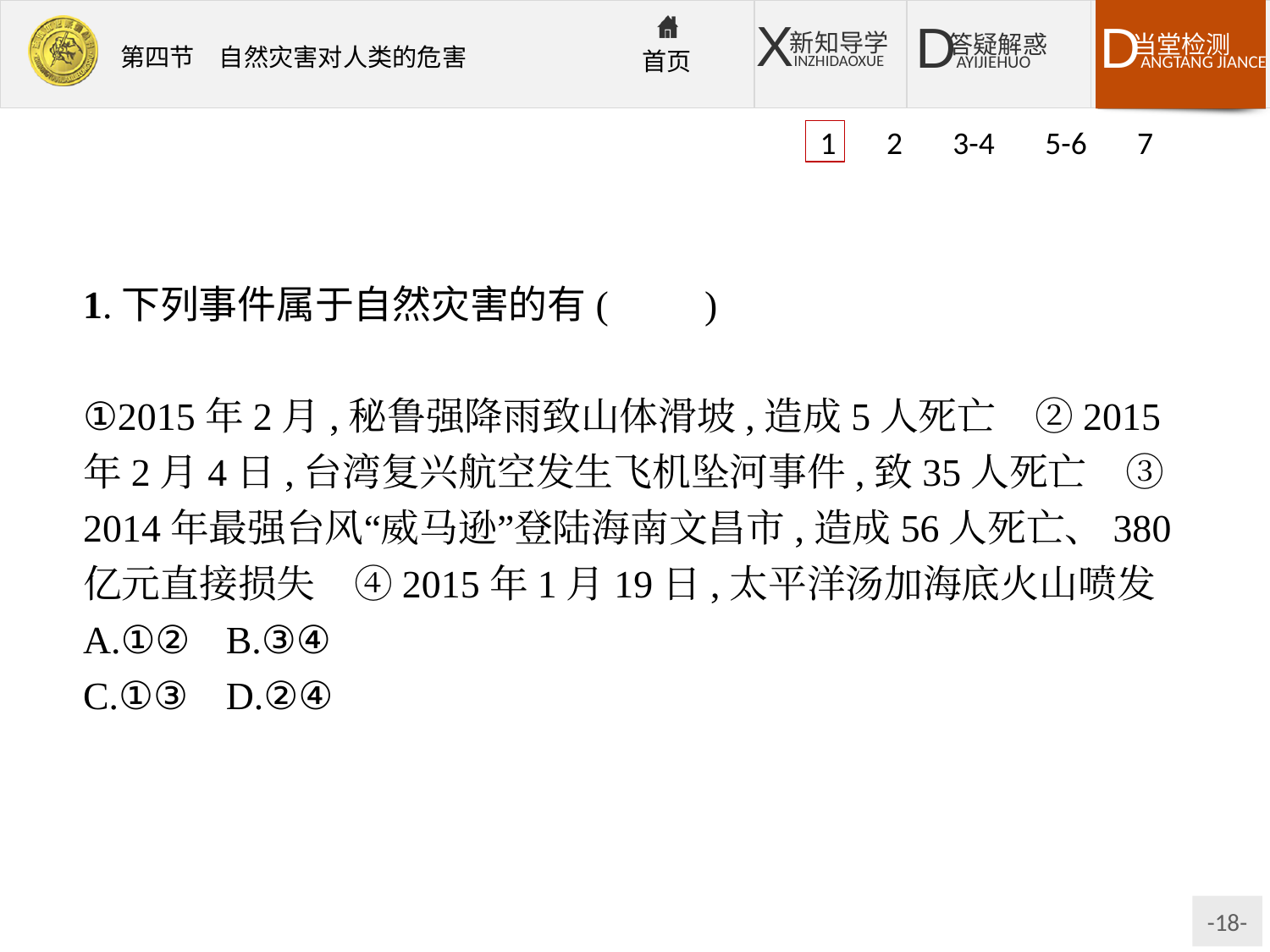

1       2       3-4       5-6       7

1.下列事件属于自然灾害的有(　　)

①2015年2月,秘鲁强降雨致山体滑坡,造成5人死亡　②2015年2月4日,台湾复兴航空发生飞机坠河事件,致35人死亡　③2014年最强台风“威马逊”登陆海南文昌市,造成56人死亡、380亿元直接损失　④2015年1月19日,太平洋汤加海底火山喷发
A.①②	B.③④
C.①③	D.②④